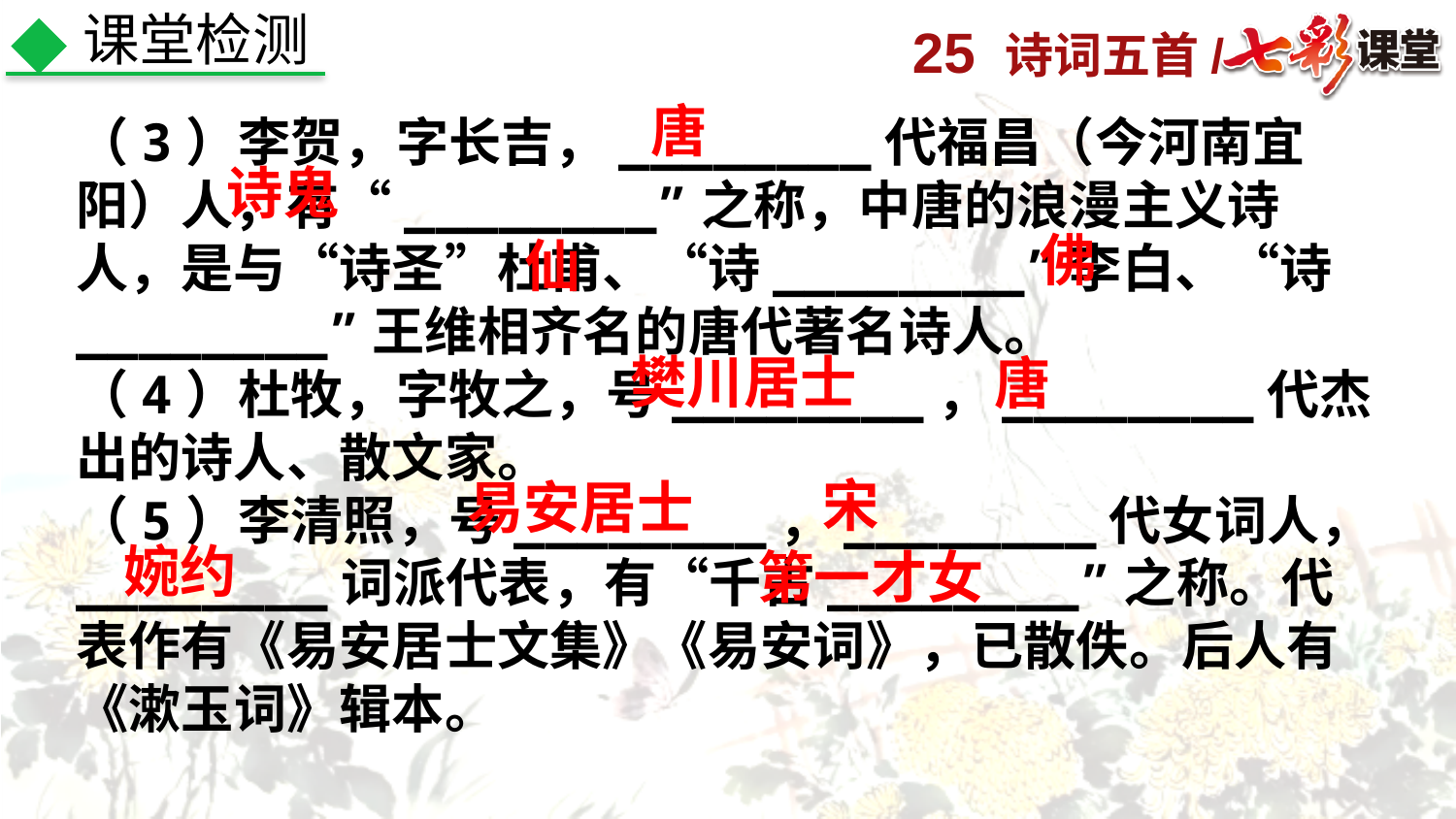

课堂检测

唐
（3）李贺，字长吉，________代福昌（今河南宜阳）人，有“________”之称，中唐的浪漫主义诗人，是与“诗圣”杜甫、“诗________”李白、“诗________”王维相齐名的唐代著名诗人。
（4）杜牧，字牧之，号________，________代杰出的诗人、散文家。
（5）李清照，号________，________代女词人，________词派代表，有“千古________”之称。代表作有《易安居士文集》《易安词》，已散佚。后人有《漱玉词》辑本。
诗鬼
佛
仙
樊川居士
唐
宋
易安居士
婉约
第一才女